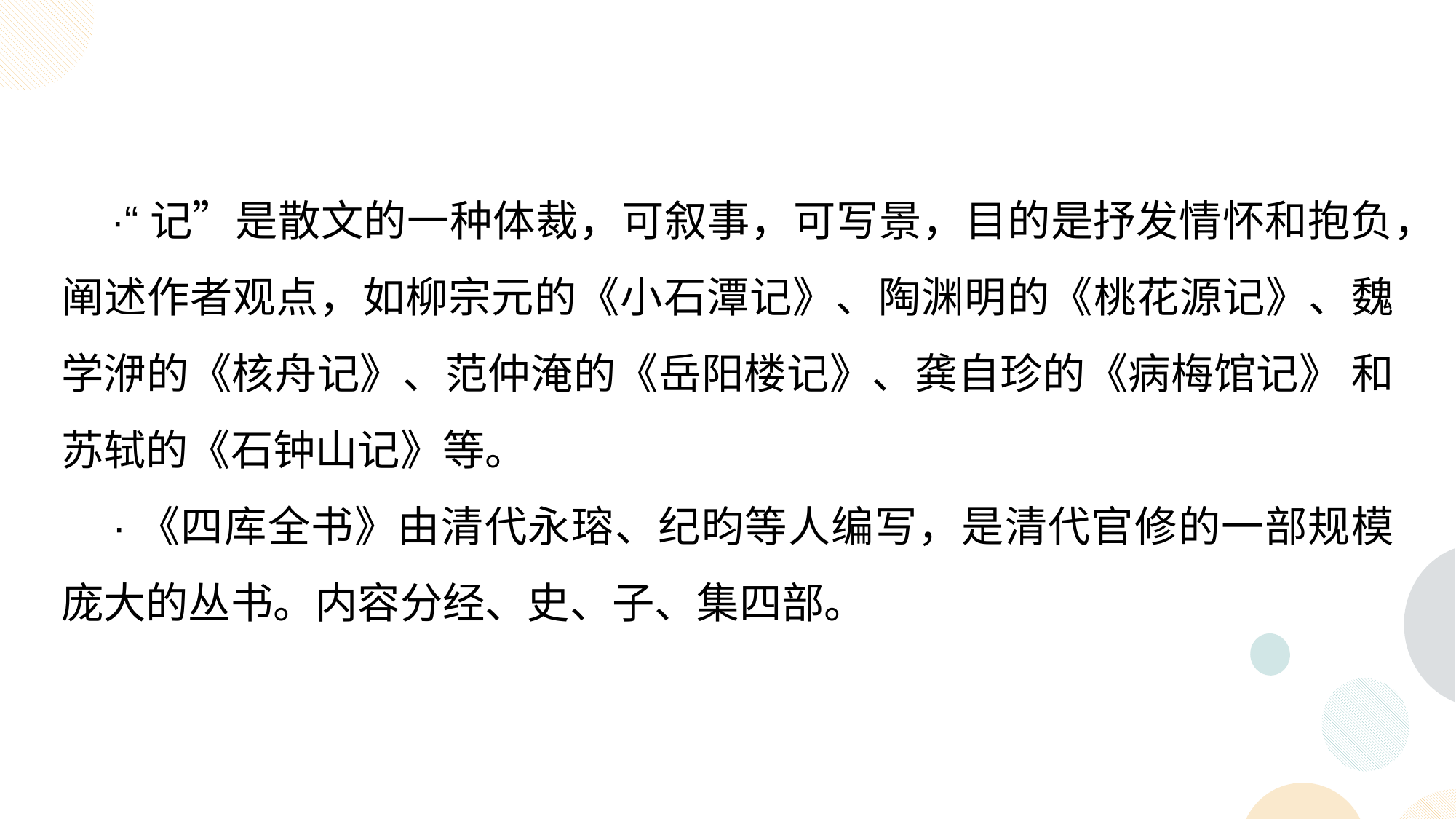

·“记”是散文的一种体裁，可叙事，可写景，目的是抒发情怀和抱负，阐述作者观点，如柳宗元的《小石潭记》、陶渊明的《桃花源记》、魏学洢的《核舟记》、范仲淹的《岳阳楼记》、龚自珍的《病梅馆记》 和苏轼的《石钟山记》等。
    ·《四库全书》由清代永瑢、纪昀等人编写，是清代官修的一部规模庞大的丛书。内容分经、史、子、集四部。